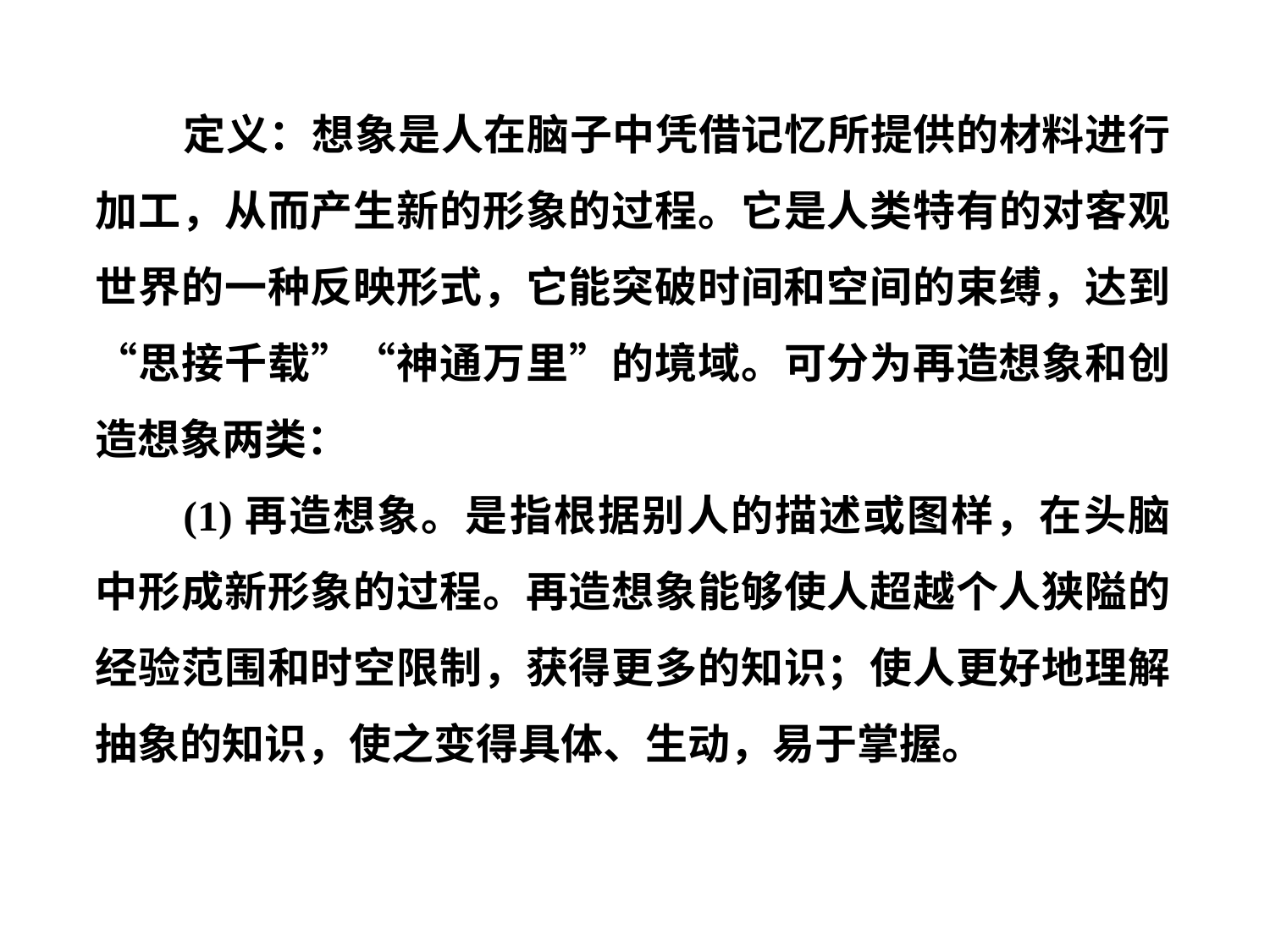

定义：想象是人在脑子中凭借记忆所提供的材料进行加工，从而产生新的形象的过程。它是人类特有的对客观世界的一种反映形式，它能突破时间和空间的束缚，达到“思接千载”“神通万里”的境域。可分为再造想象和创造想象两类：
(1)再造想象。是指根据别人的描述或图样，在头脑中形成新形象的过程。再造想象能够使人超越个人狭隘的经验范围和时空限制，获得更多的知识；使人更好地理解抽象的知识，使之变得具体、生动，易于掌握。